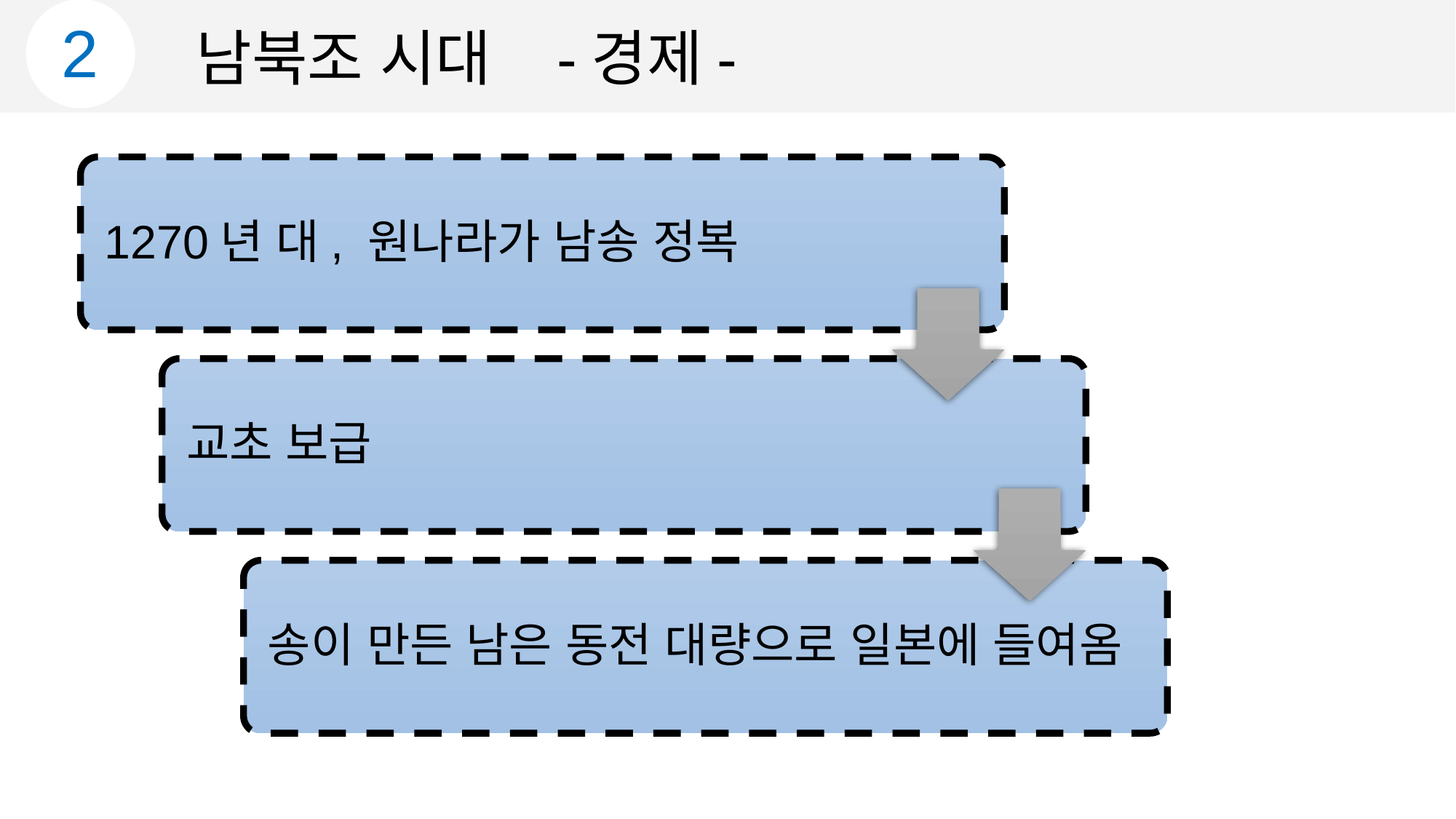

2
남북조 시대   -경제-
1270년 대, 원나라가 남송 정복
교초 보급
송이 만든 남은 동전 대량으로 일본에 들여옴